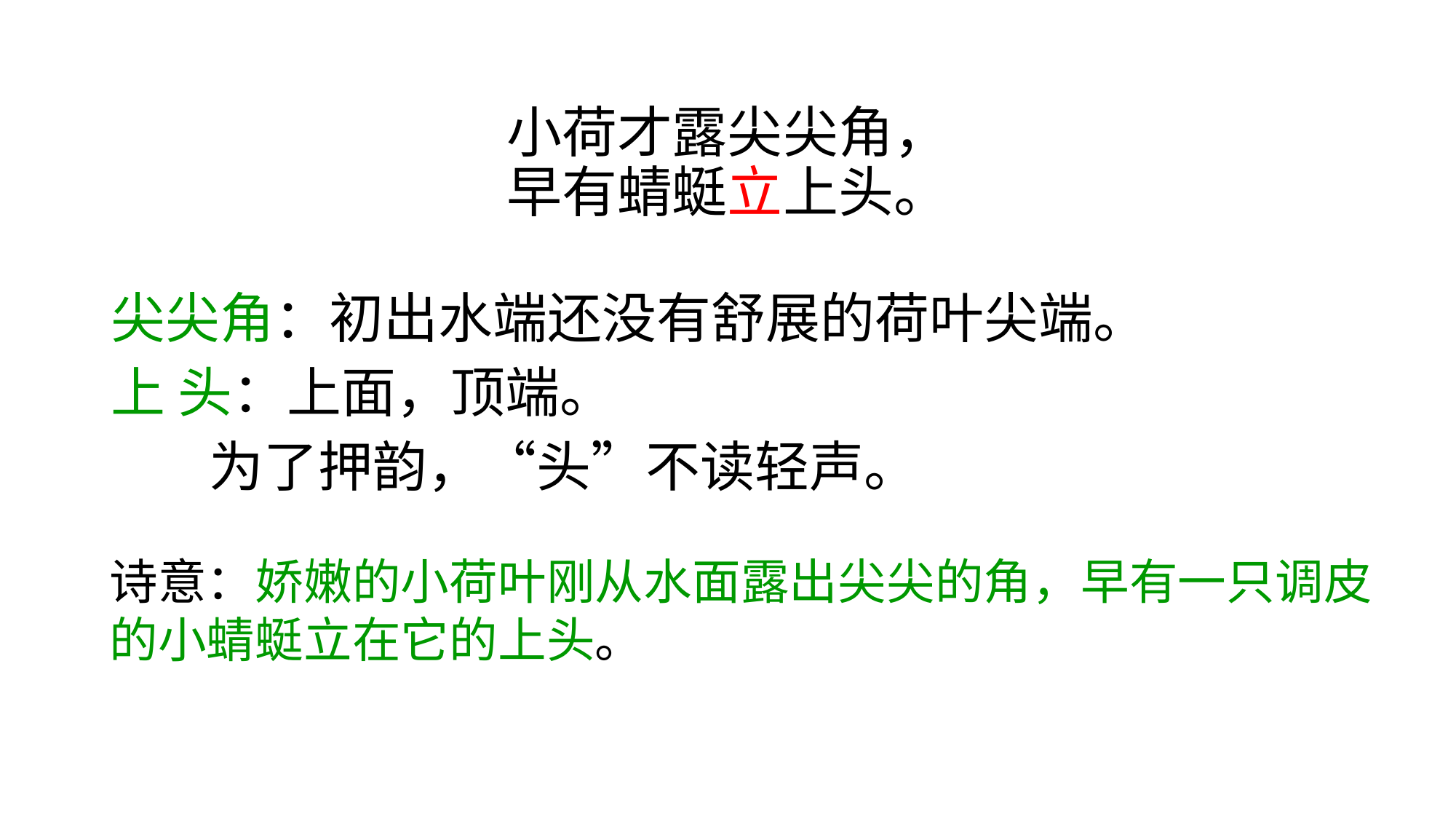

# 小荷才露尖尖角， 早有蜻蜓立上头。
尖尖角：初出水端还没有舒展的荷叶尖端。
上 头：上面，顶端。
       为了押韵，“头”不读轻声。
诗意：娇嫩的小荷叶刚从水面露出尖尖的角，早有一只调皮的小蜻蜓立在它的上头。